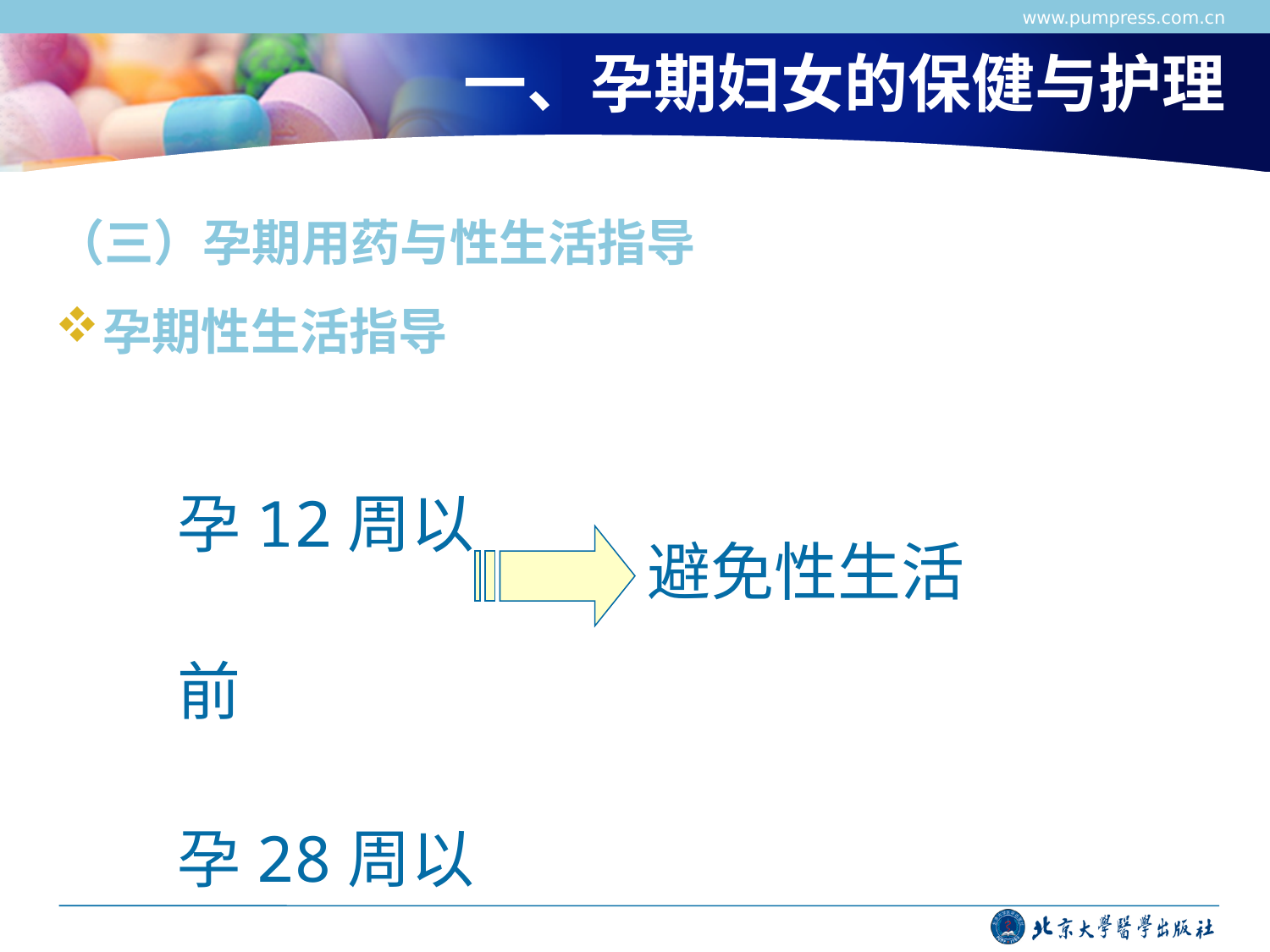

www.pumpress.com.cn
# 一、孕期妇女的保健与护理
（三）孕期用药与性生活指导
孕期性生活指导

孕12周以前
孕28周以后

避免性生活